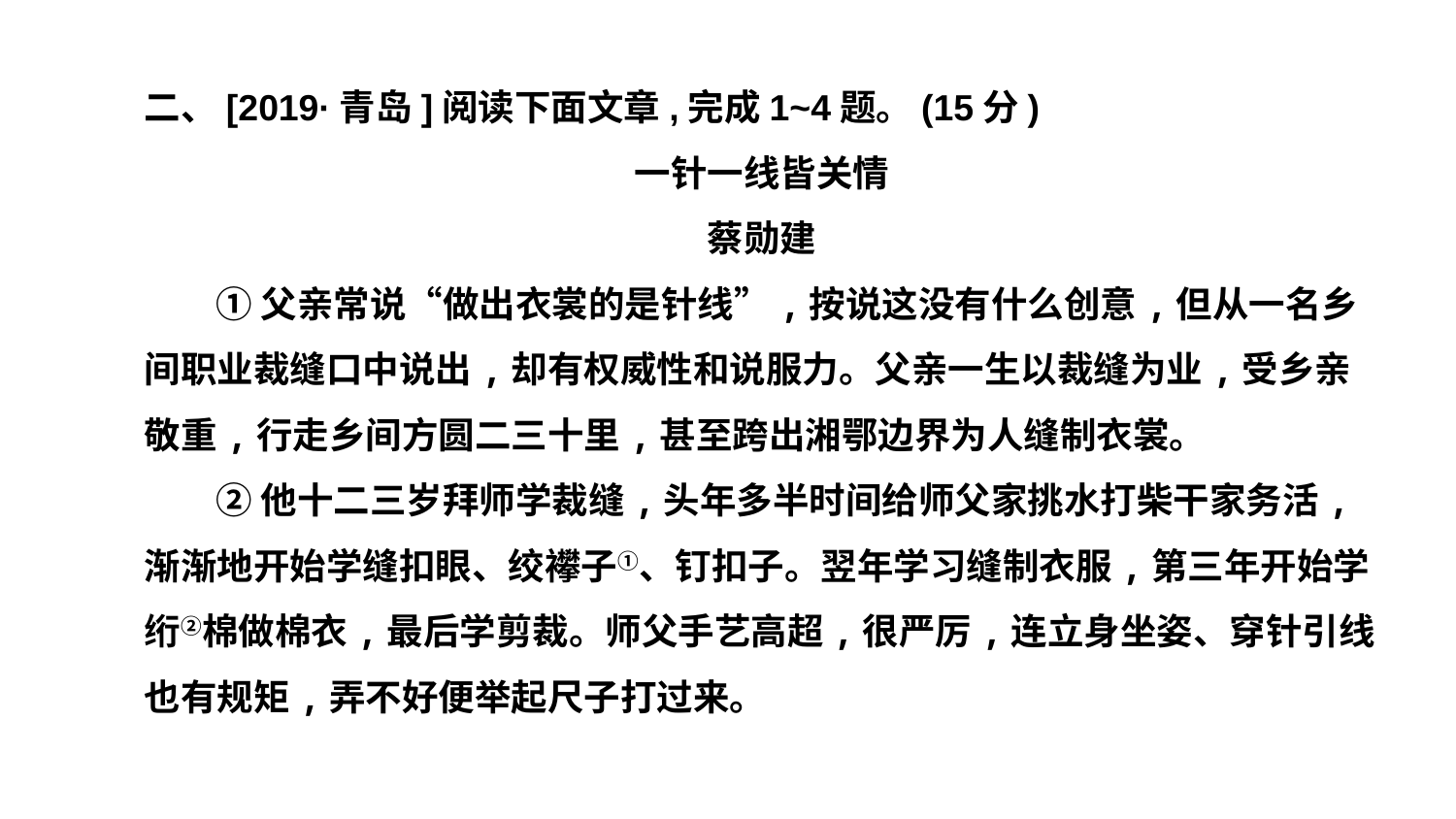

二、[2019·青岛]阅读下面文章,完成1~4题。(15分)
一针一线皆关情
蔡勋建
①父亲常说“做出衣裳的是针线”,按说这没有什么创意,但从一名乡间职业裁缝口中说出,却有权威性和说服力。父亲一生以裁缝为业,受乡亲敬重,行走乡间方圆二三十里,甚至跨出湘鄂边界为人缝制衣裳。
②他十二三岁拜师学裁缝,头年多半时间给师父家挑水打柴干家务活,渐渐地开始学缝扣眼、绞襻子①、钉扣子。翌年学习缝制衣服,第三年开始学绗②棉做棉衣,最后学剪裁。师父手艺高超,很严厉,连立身坐姿、穿针引线也有规矩,弄不好便举起尺子打过来。